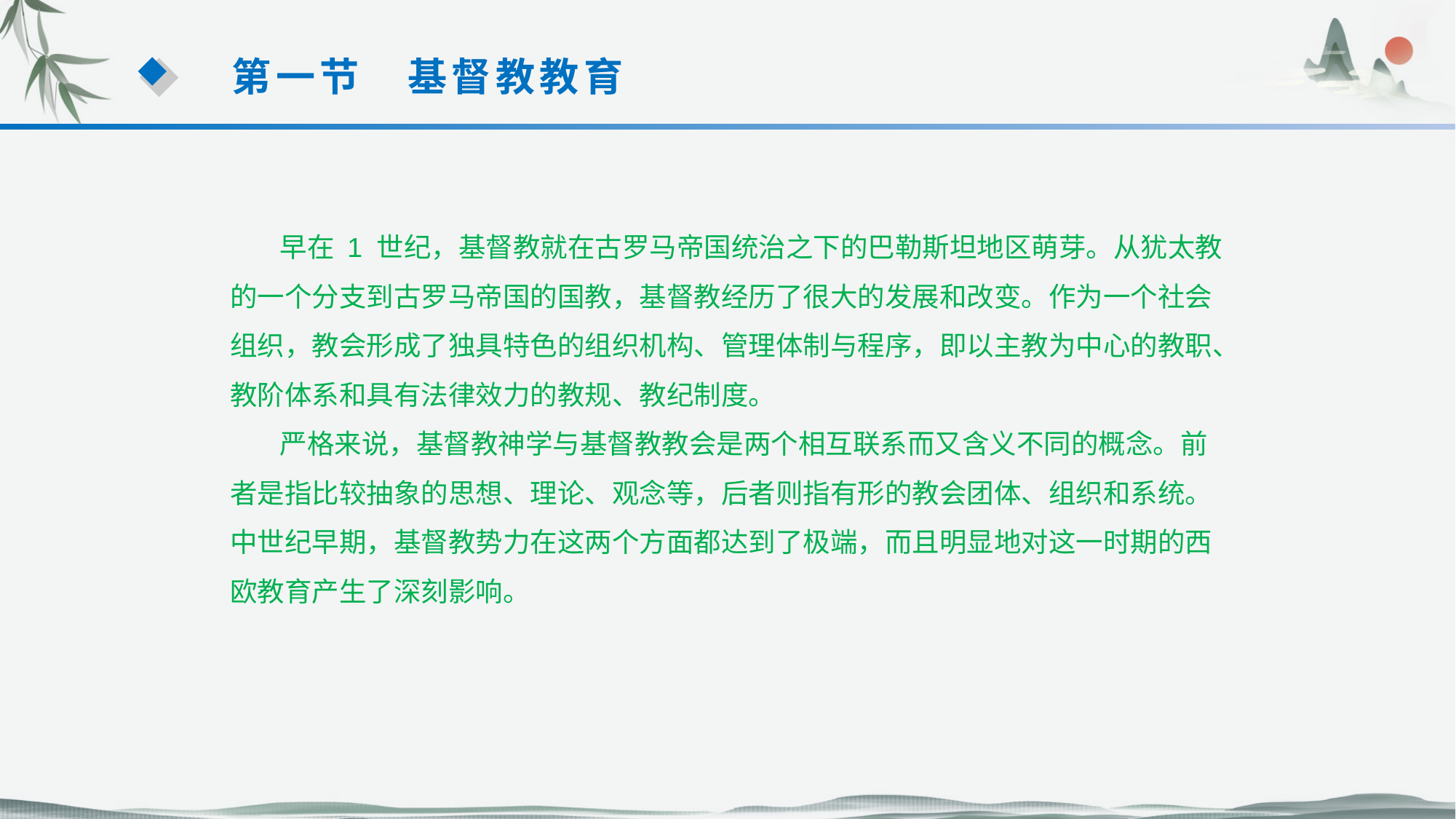

第一节　基督教教育

       早在 1 世纪，基督教就在古罗马帝国统治之下的巴勒斯坦地区萌芽。从犹太教的一个分支到古罗马帝国的国教，基督教经历了很大的发展和改变。作为一个社会组织，教会形成了独具特色的组织机构、管理体制与程序，即以主教为中心的教职、教阶体系和具有法律效力的教规、教纪制度。
       严格来说，基督教神学与基督教教会是两个相互联系而又含义不同的概念。前者是指比较抽象的思想、理论、观念等，后者则指有形的教会团体、组织和系统。中世纪早期，基督教势力在这两个方面都达到了极端，而且明显地对这一时期的西欧教育产生了深刻影响。